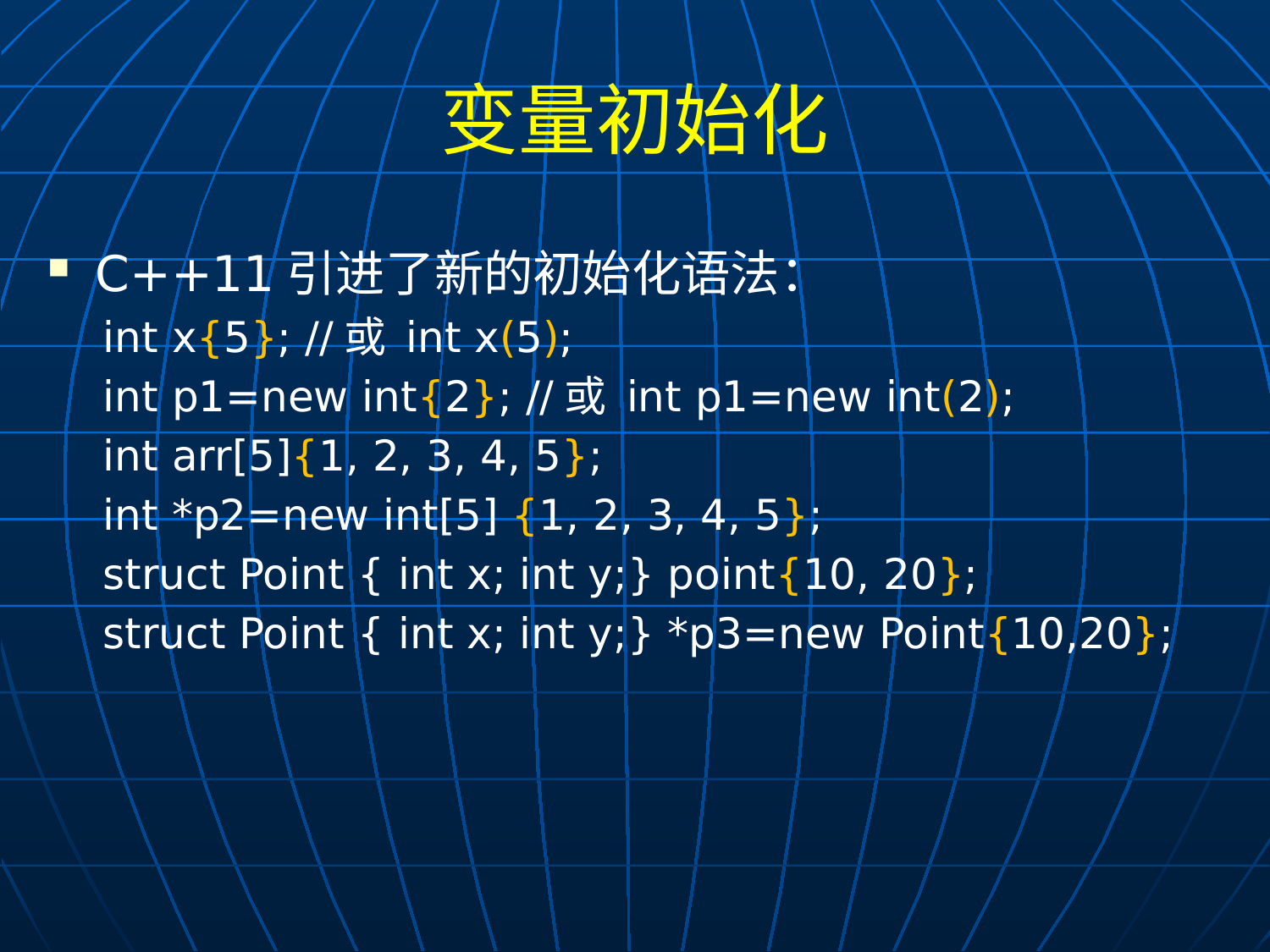

# 变量初始化
C++11引进了新的初始化语法：
int x{5}; //或 int x(5);
int p1=new int{2}; //或 int p1=new int(2);
int arr[5]{1, 2, 3, 4, 5};
int *p2=new int[5] {1, 2, 3, 4, 5};
struct Point { int x; int y;} point{10, 20};
struct Point { int x; int y;} *p3=new Point{10,20};